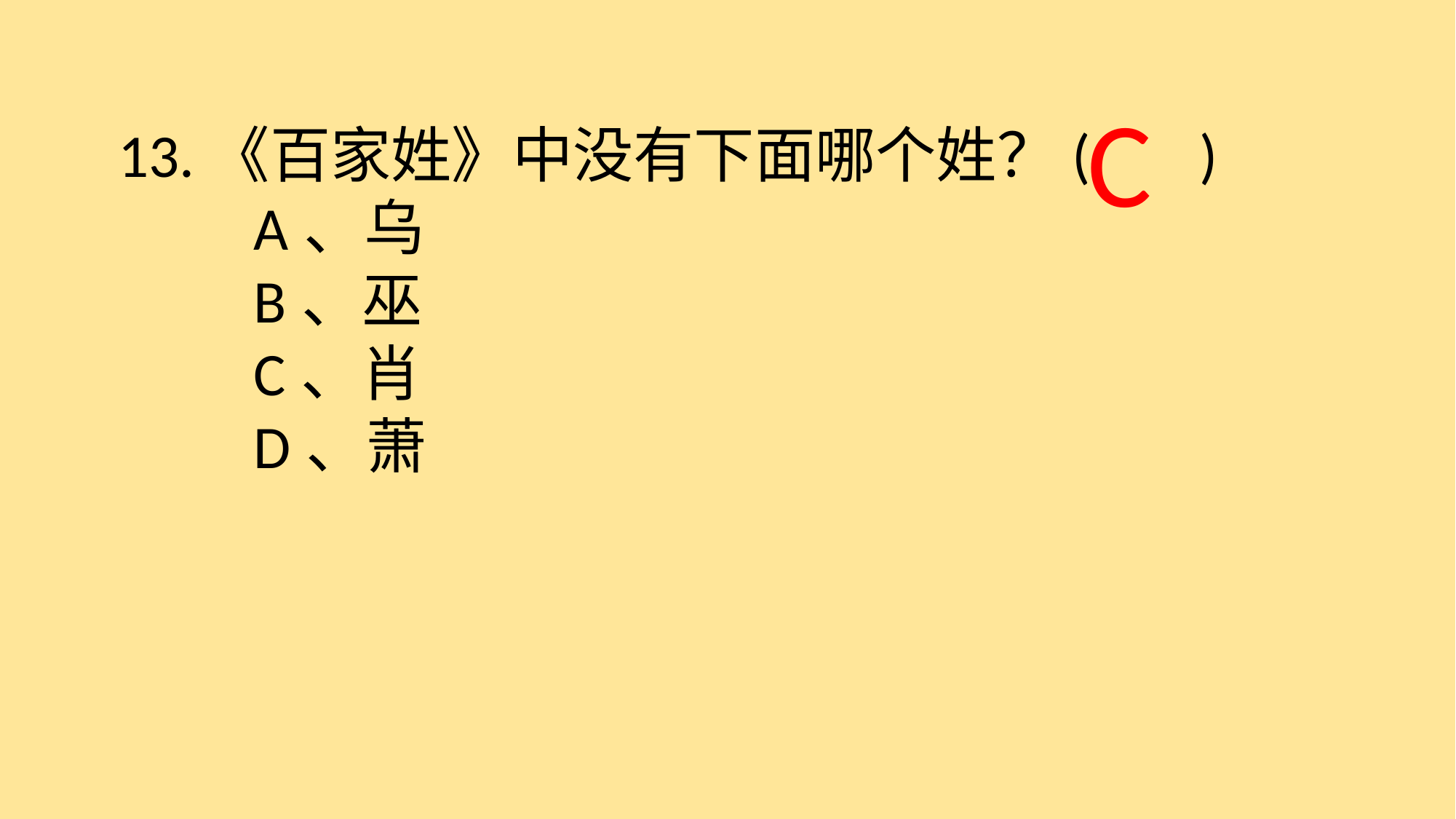

C
13.《百家姓》中没有下面哪个姓？(        )
　　A、乌
　　B、巫
　　C、肖
　　D、萧